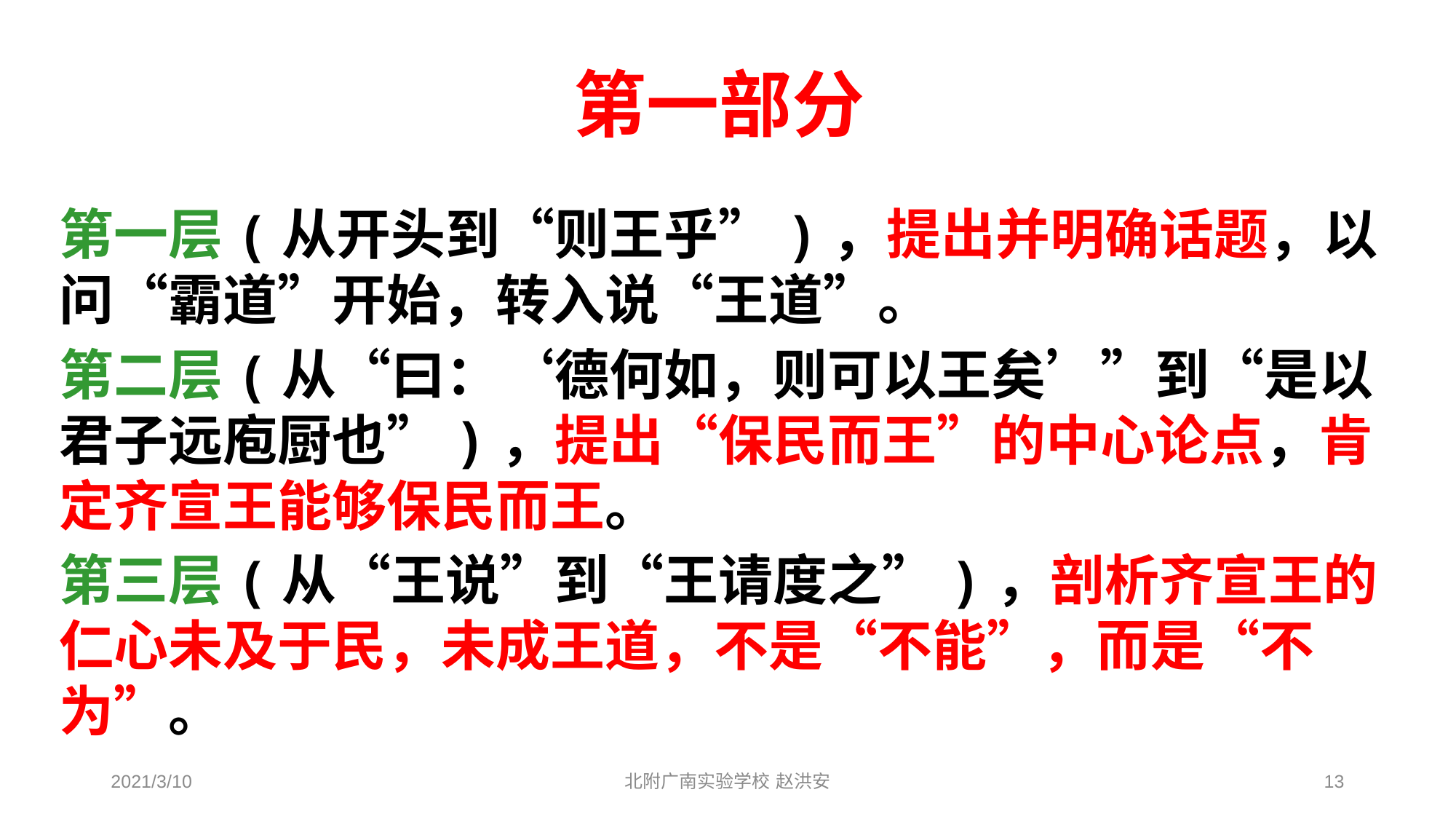

# 第一部分
第一层(从开头到“则王乎”)，提出并明确话题，以问“霸道”开始，转入说“王道”。
第二层(从“曰：‘德何如，则可以王矣’”到“是以君子远庖厨也”)，提出“保民而王”的中心论点，肯定齐宣王能够保民而王。
第三层(从“王说”到“王请度之”)，剖析齐宣王的仁心未及于民，未成王道，不是“不能”，而是“不为”。
2021/3/10
北附广南实验学校 赵洪安
13